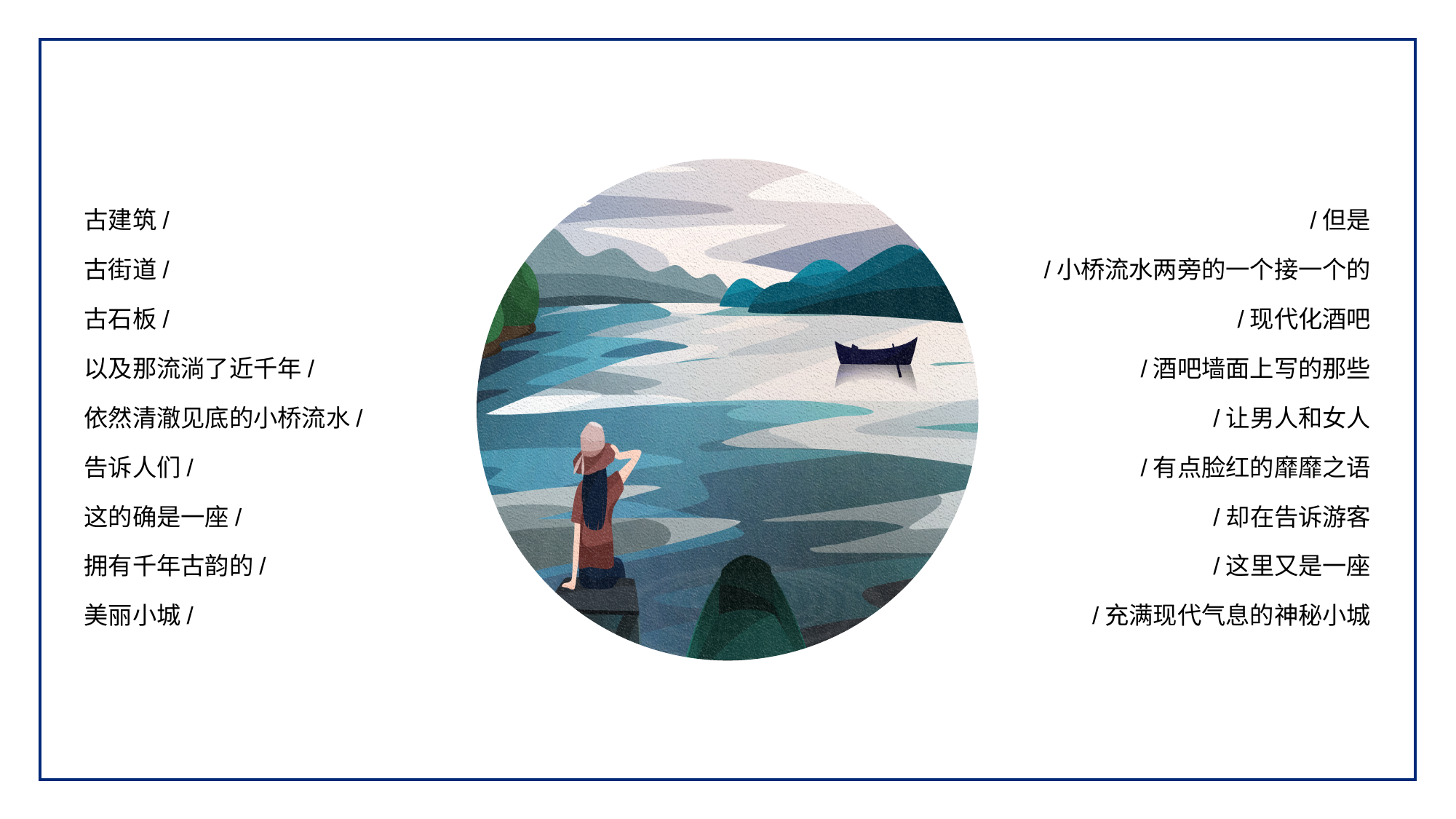

古建筑/
古街道/
古石板/
以及那流淌了近千年/
依然清澈见底的小桥流水/
告诉人们/
这的确是一座/
拥有千年古韵的/
美丽小城/
/但是
/小桥流水两旁的一个接一个的
/现代化酒吧
/酒吧墙面上写的那些
/让男人和女人
/有点脸红的靡靡之语
/却在告诉游客
/这里又是一座
/充满现代气息的神秘小城